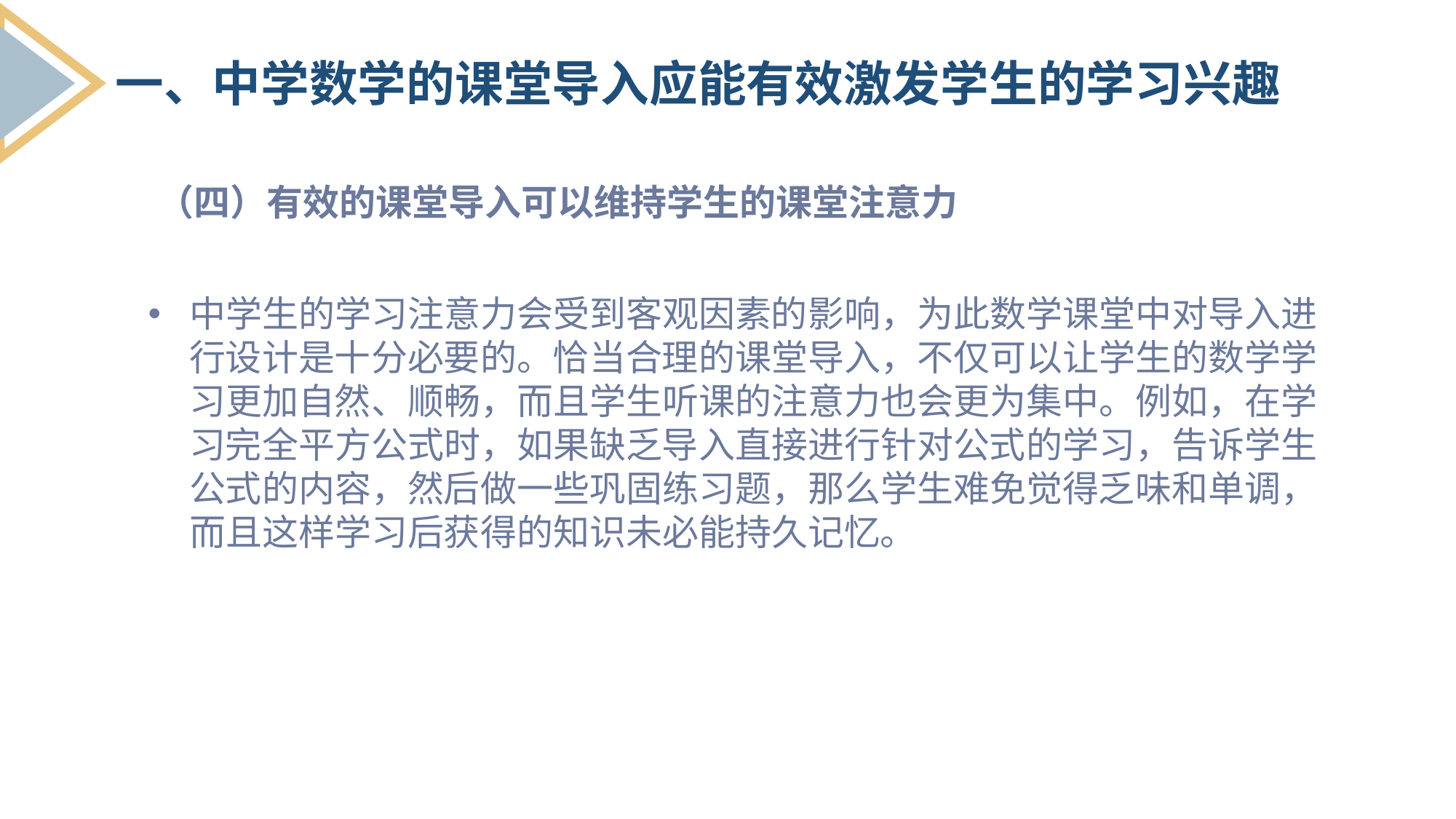

一、中学数学的课堂导入应能有效激发学生的学习兴趣
（四）有效的课堂导入可以维持学生的课堂注意力
中学生的学习注意力会受到客观因素的影响，为此数学课堂中对导入进行设计是十分必要的。恰当合理的课堂导入，不仅可以让学生的数学学习更加自然、顺畅，而且学生听课的注意力也会更为集中。例如，在学习完全平方公式时，如果缺乏导入直接进行针对公式的学习，告诉学生公式的内容，然后做一些巩固练习题，那么学生难免觉得乏味和单调，而且这样学习后获得的知识未必能持久记忆。